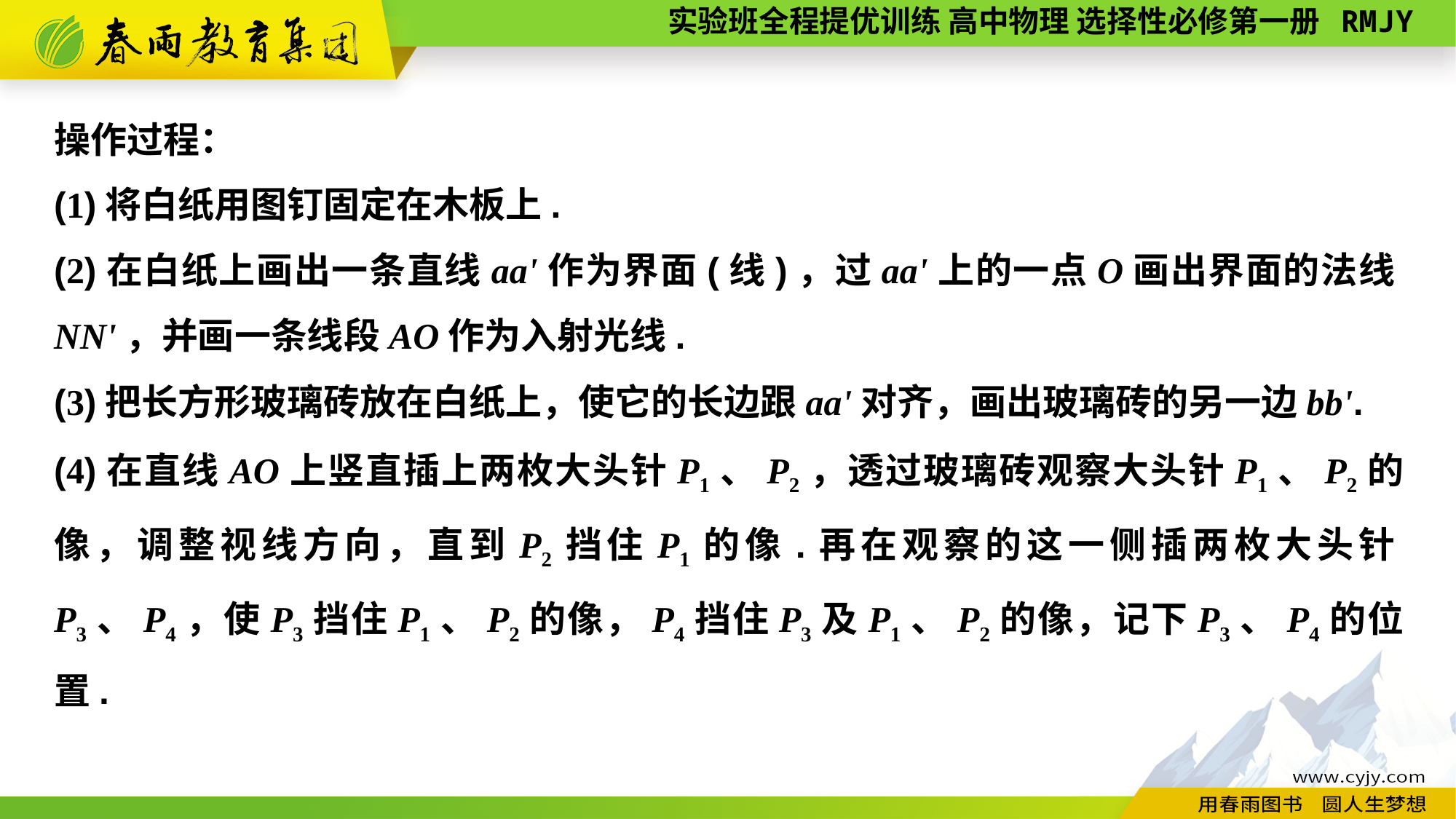

操作过程：
(1)将白纸用图钉固定在木板上.
(2)在白纸上画出一条直线aa'作为界面(线)，过aa'上的一点O画出界面的法线NN'，并画一条线段AO作为入射光线.
(3)把长方形玻璃砖放在白纸上，使它的长边跟aa'对齐，画出玻璃砖的另一边bb'.
(4)在直线AO上竖直插上两枚大头针P1、P2，透过玻璃砖观察大头针P1、P2的像，调整视线方向，直到P2挡住P1的像.再在观察的这一侧插两枚大头针P3、P4，使P3挡住P1、P2的像，P4挡住P3及P1、P2的像，记下P3、P4的位置.